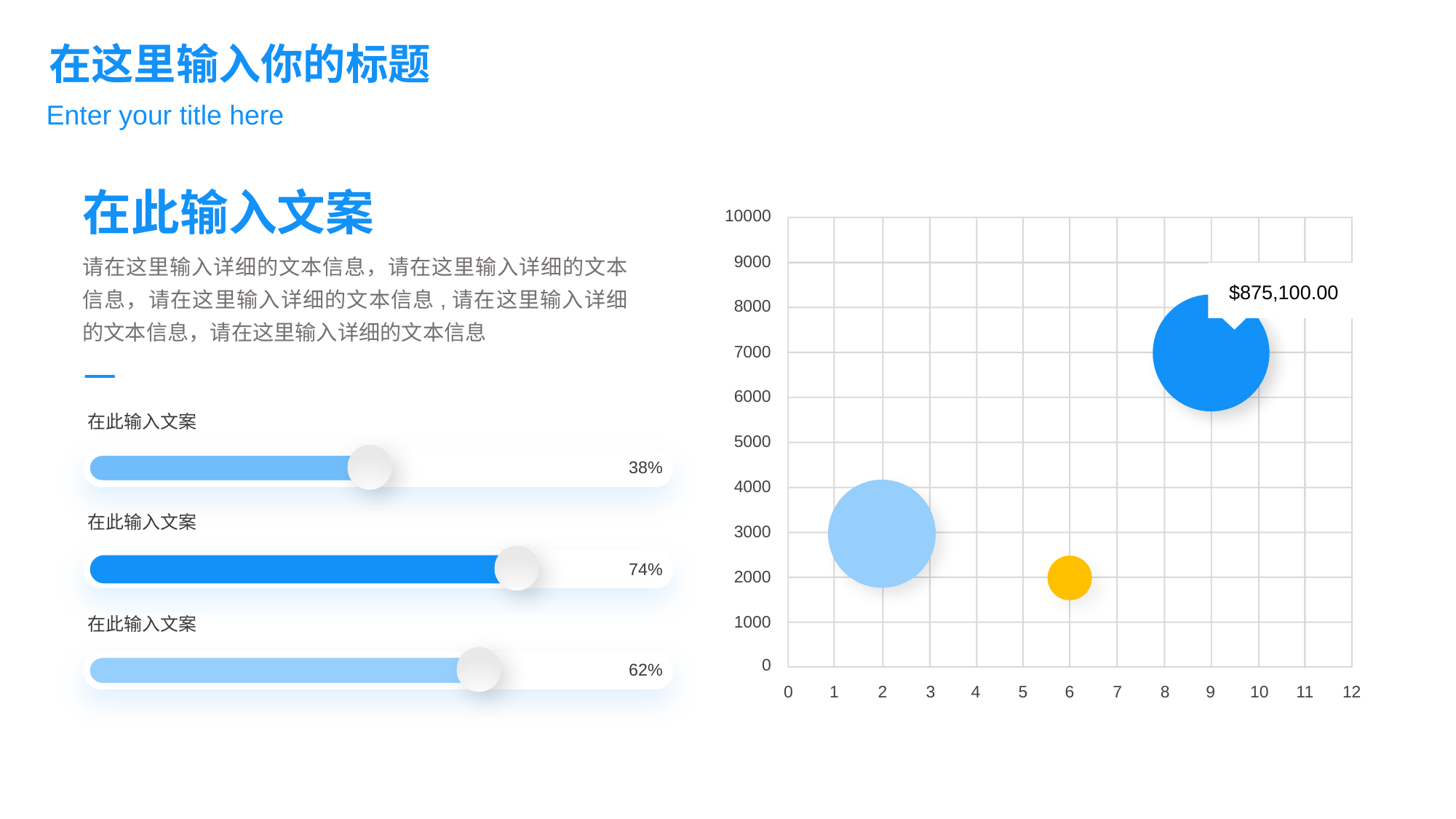

在这里输入你的标题
Enter your title here
在此输入文案
10000

9000

$875,100.00
8000

7000
6000
5000
4000

3000

2000
1000
0
0
1
2
3
4
5
6
7
8
9
10
11
12
请在这里输入详细的文本信息，请在这里输入详细的文本信息，请在这里输入详细的文本信息,请在这里输入详细的文本信息，请在这里输入详细的文本信息

在此输入文案

38%

在此输入文案

74%

在此输入文案

62%